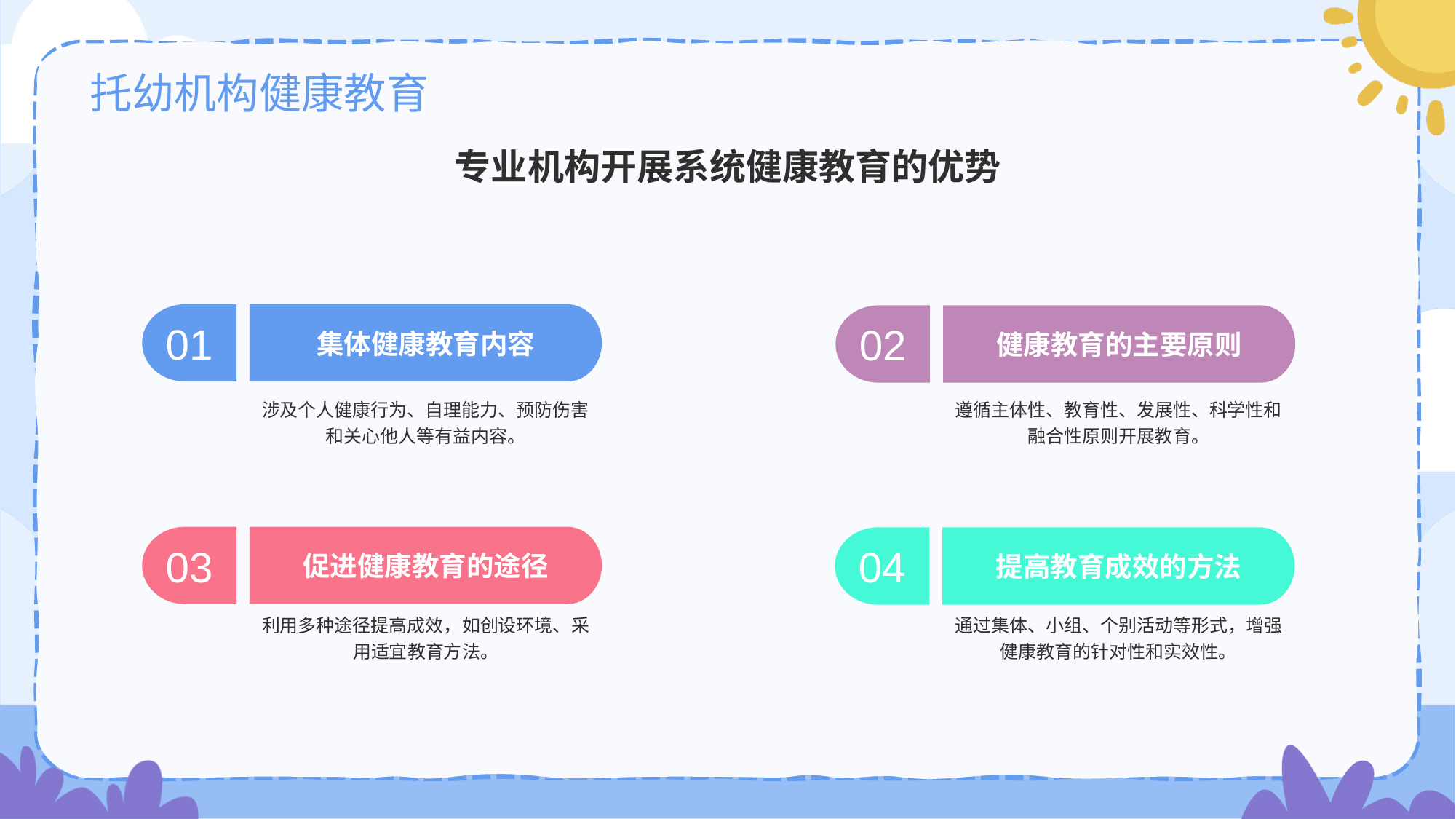

# 托幼机构健康教育
专业机构开展系统健康教育的优势
01
集体健康教育内容
涉及个人健康行为、自理能力、预防伤害和关心他人等有益内容。
02
健康教育的主要原则
遵循主体性、教育性、发展性、科学性和融合性原则开展教育。
03
促进健康教育的途径
利用多种途径提高成效，如创设环境、采用适宜教育方法。
04
提高教育成效的方法
通过集体、小组、个别活动等形式，增强健康教育的针对性和实效性。